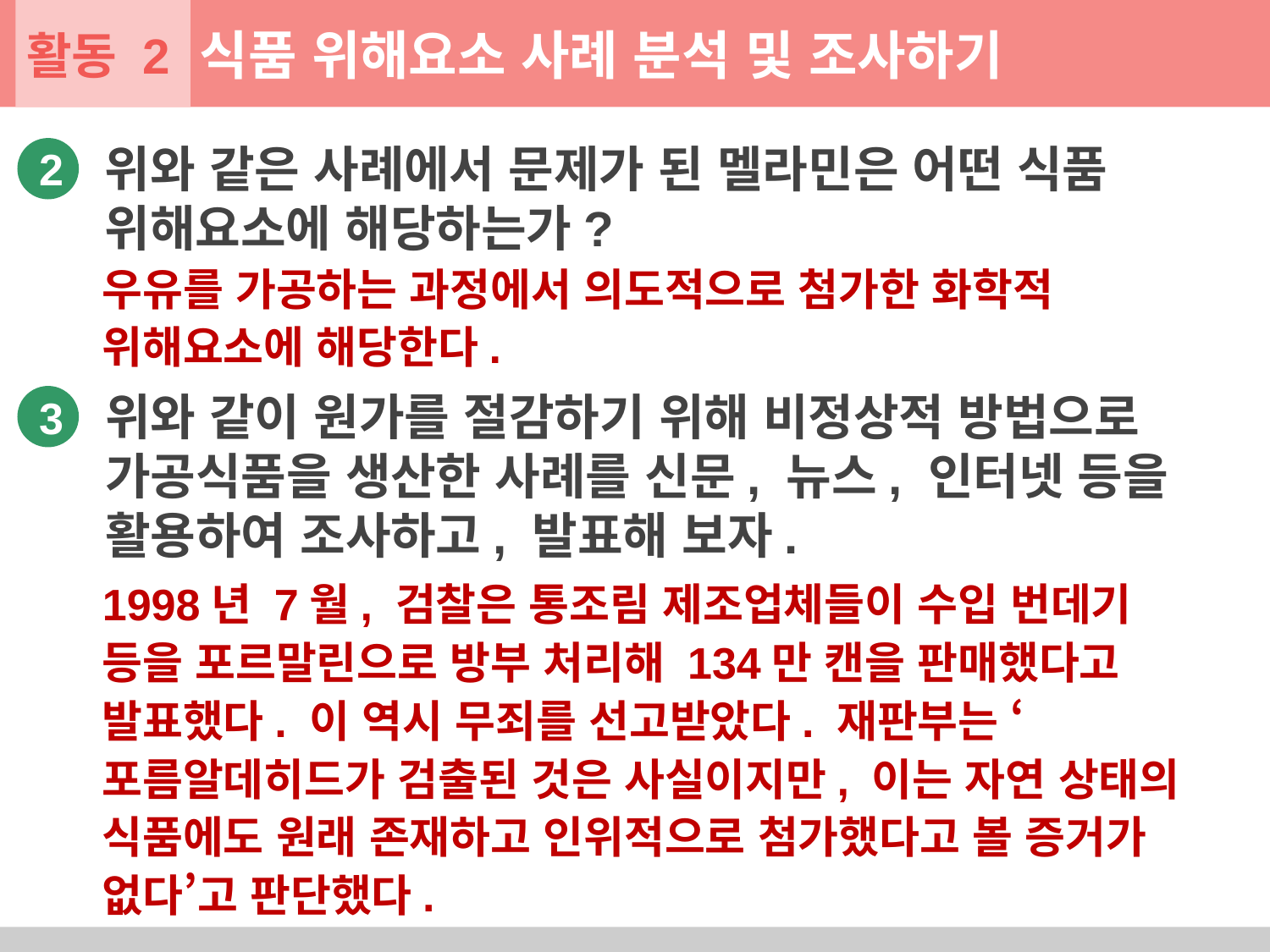

활동 2
식품 위해요소 사례 분석 및 조사하기
위와 같은 사례에서 문제가 된 멜라민은 어떤 식품 위해요소에 해당하는가?
2
우유를 가공하는 과정에서 의도적으로 첨가한 화학적 위해요소에 해당한다.
위와 같이 원가를 절감하기 위해 비정상적 방법으로 가공식품을 생산한 사례를 신문, 뉴스, 인터넷 등을 활용하여 조사하고, 발표해 보자.
3
1998년 7월, 검찰은 통조림 제조업체들이 수입 번데기 등을 포르말린으로 방부 처리해 134만 캔을 판매했다고 발표했다. 이 역시 무죄를 선고받았다. 재판부는 ‘포름알데히드가 검출된 것은 사실이지만, 이는 자연 상태의 식품에도 원래 존재하고 인위적으로 첨가했다고 볼 증거가 없다’고 판단했다.